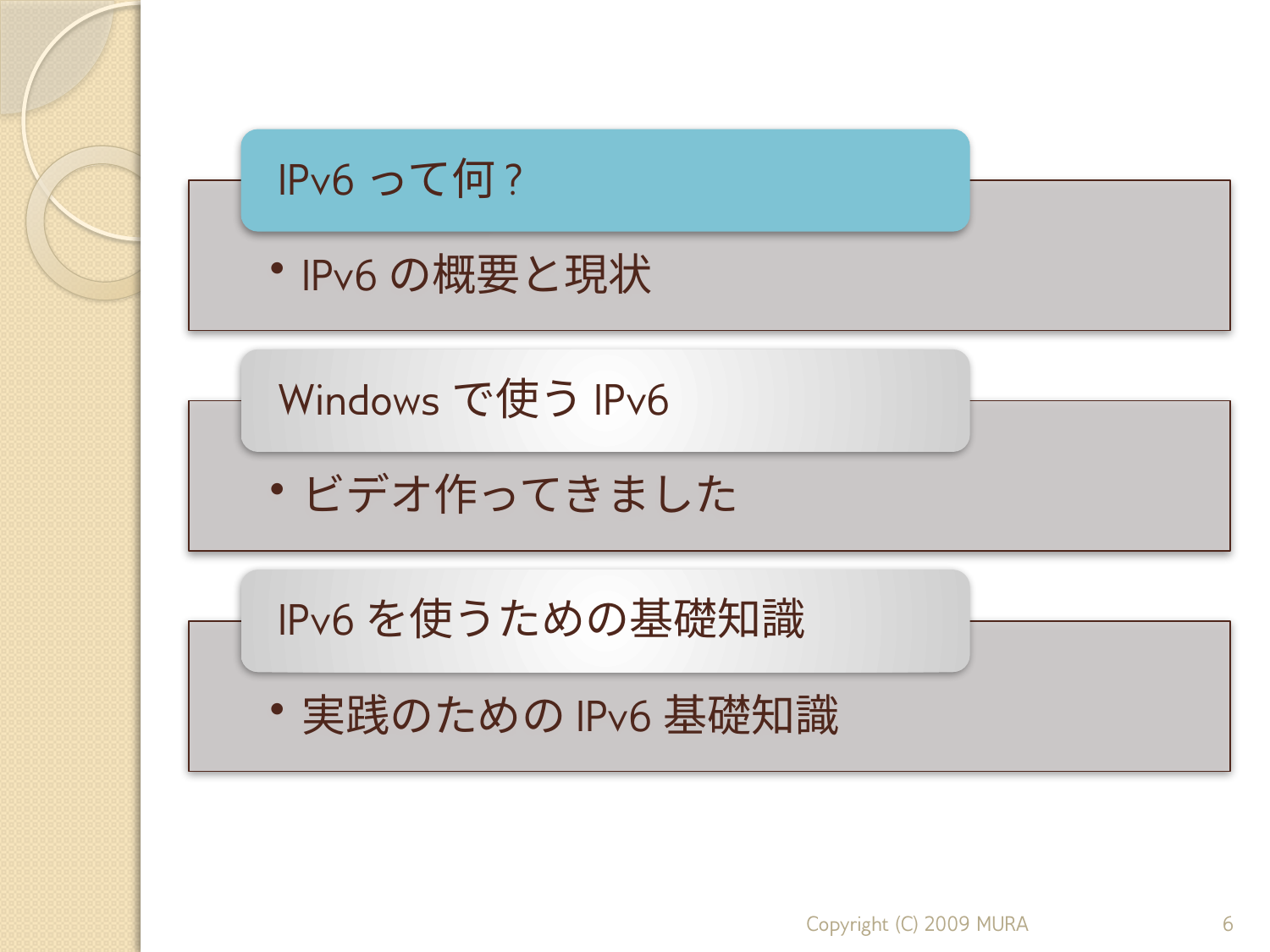

IPv6の概要と現状
IPv6って何?
ビデオ作ってきました
Windowsで使うIPv6
実践のためのIPv6基礎知識
IPv6を使うための基礎知識

Copyright (C) 2009 MURA
6